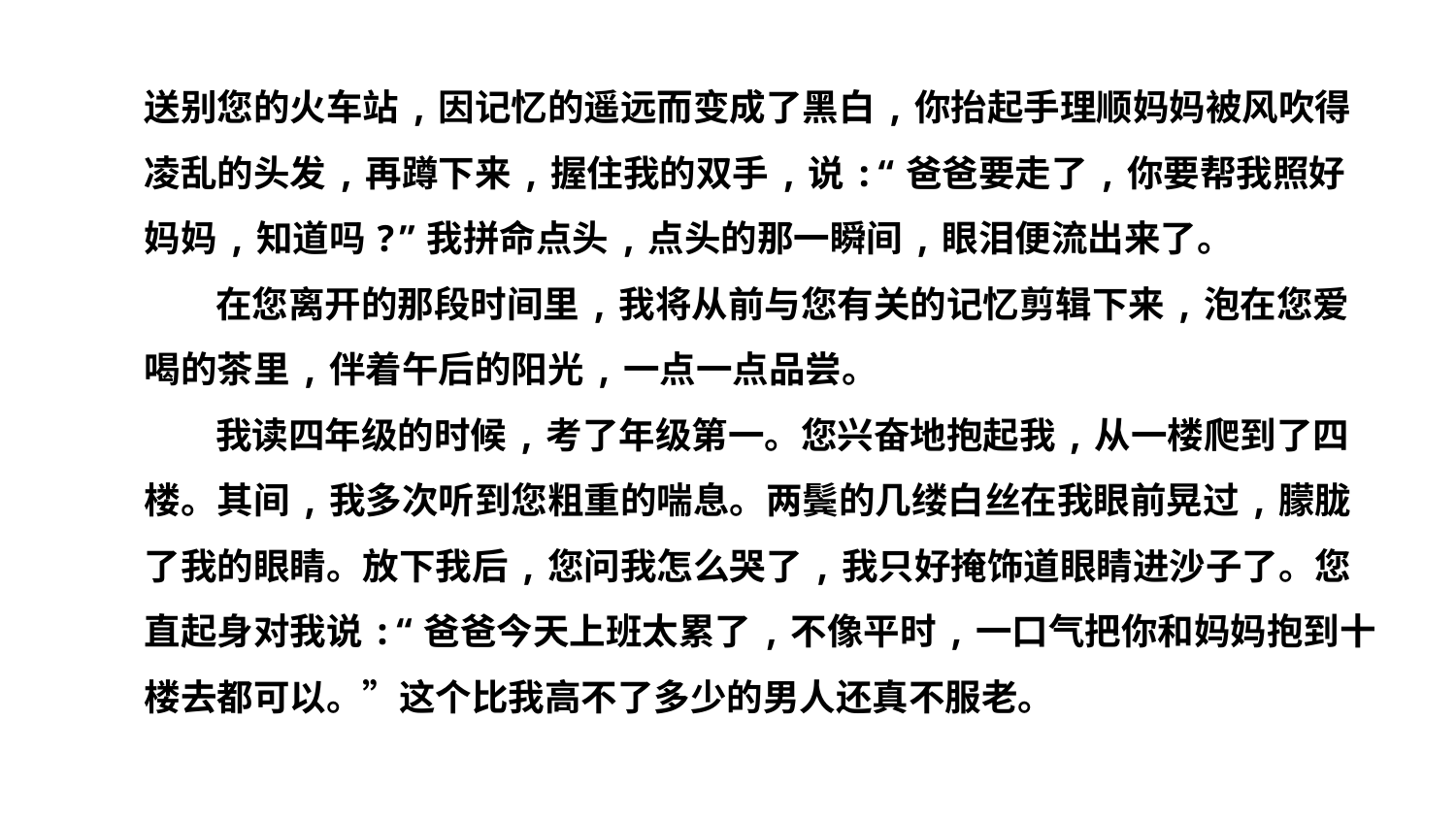

送别您的火车站,因记忆的遥远而变成了黑白,你抬起手理顺妈妈被风吹得凌乱的头发,再蹲下来,握住我的双手,说:“爸爸要走了,你要帮我照好妈妈,知道吗?”我拼命点头,点头的那一瞬间,眼泪便流出来了。
在您离开的那段时间里,我将从前与您有关的记忆剪辑下来,泡在您爱喝的茶里,伴着午后的阳光,一点一点品尝。
我读四年级的时候,考了年级第一。您兴奋地抱起我,从一楼爬到了四楼。其间,我多次听到您粗重的喘息。两鬓的几缕白丝在我眼前晃过,朦胧了我的眼睛。放下我后,您问我怎么哭了,我只好掩饰道眼睛进沙子了。您直起身对我说:“爸爸今天上班太累了,不像平时,一口气把你和妈妈抱到十楼去都可以。”这个比我高不了多少的男人还真不服老。